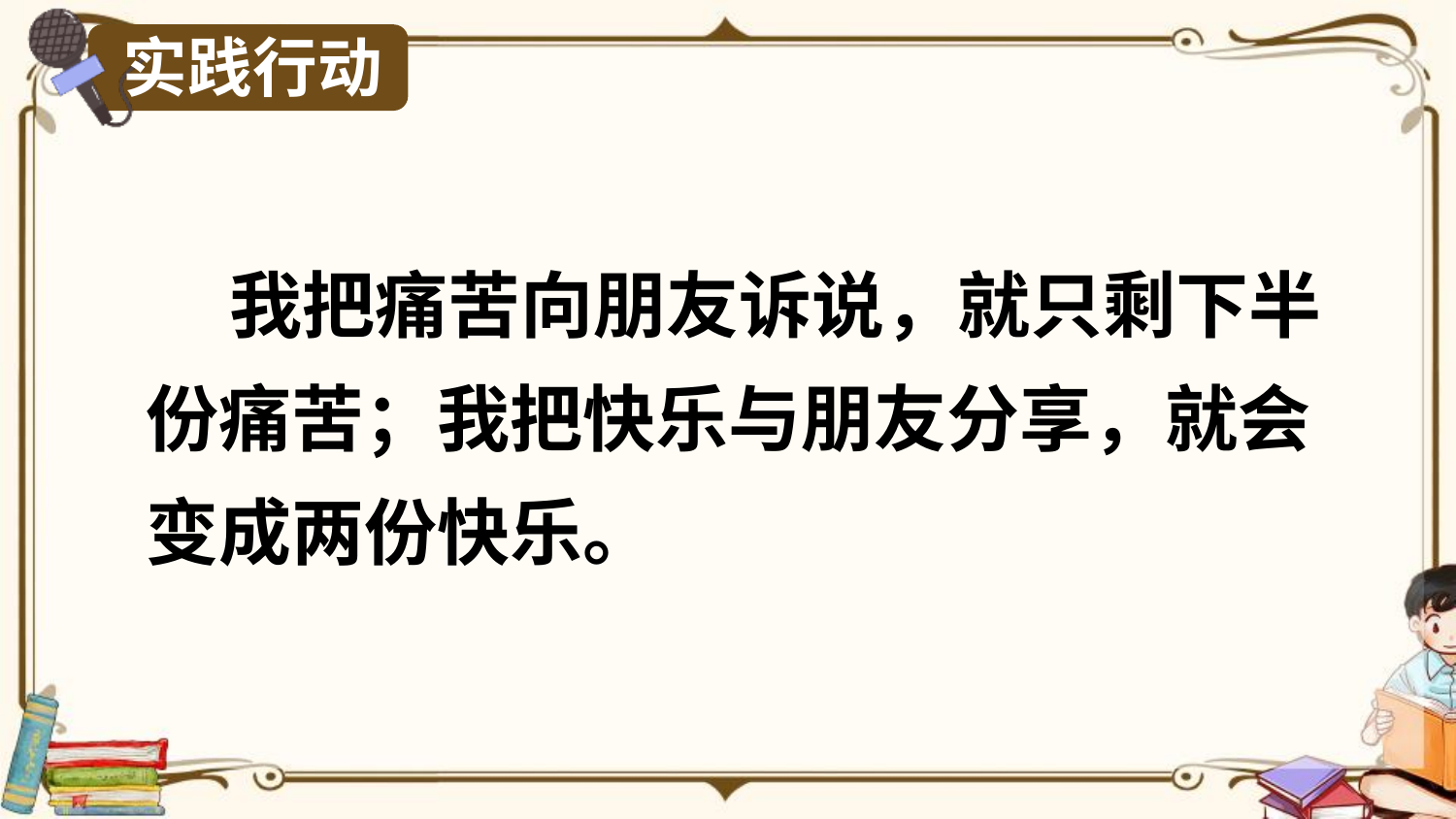

实践行动
    我把痛苦向朋友诉说，就只剩下半份痛苦；我把快乐与朋友分享，就会变成两份快乐。